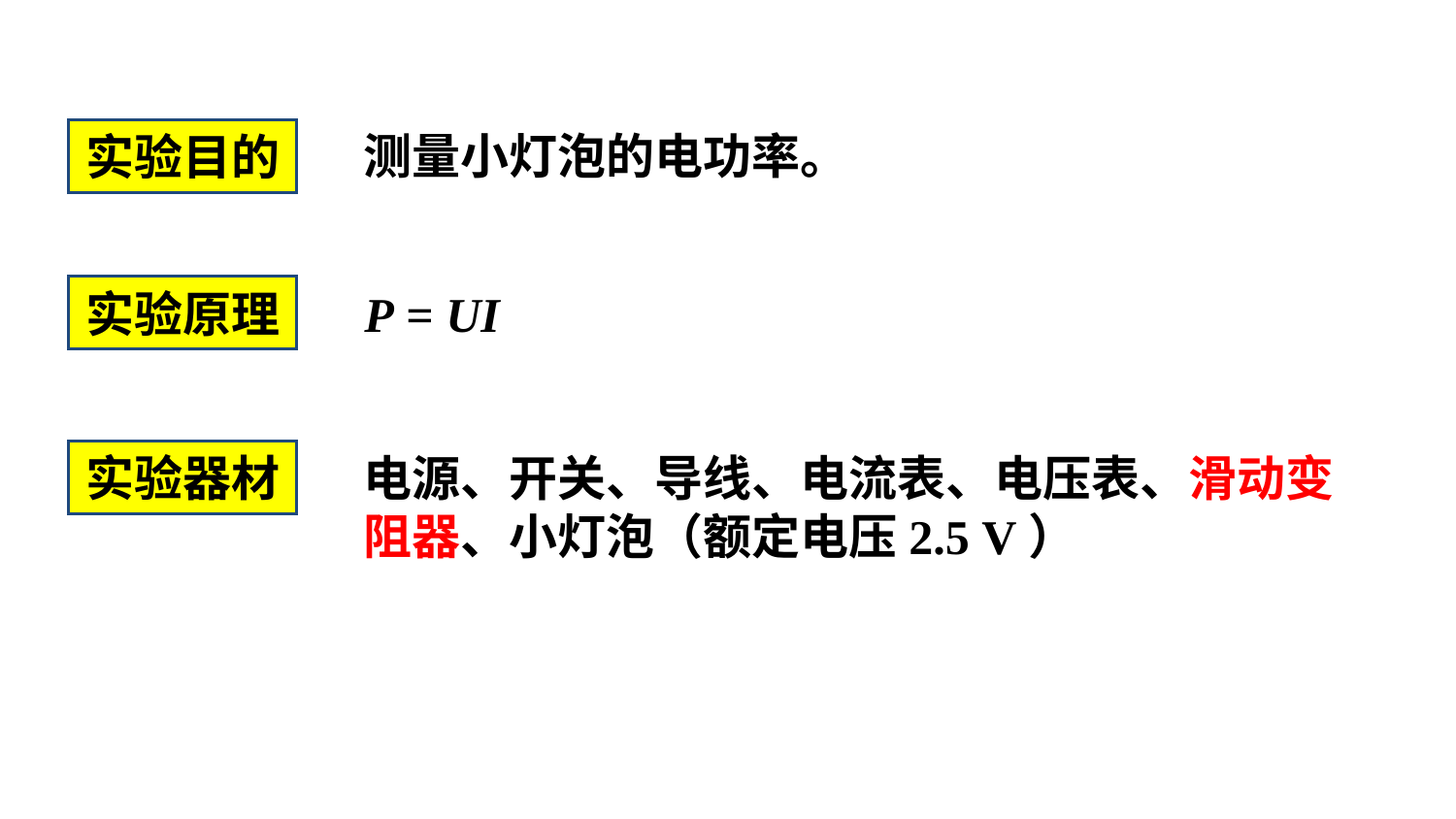

测量小灯泡的电功率。
实验目的
实验原理
P = UI
电源、开关、导线、电流表、电压表、滑动变阻器、小灯泡（额定电压2.5 V）
实验器材